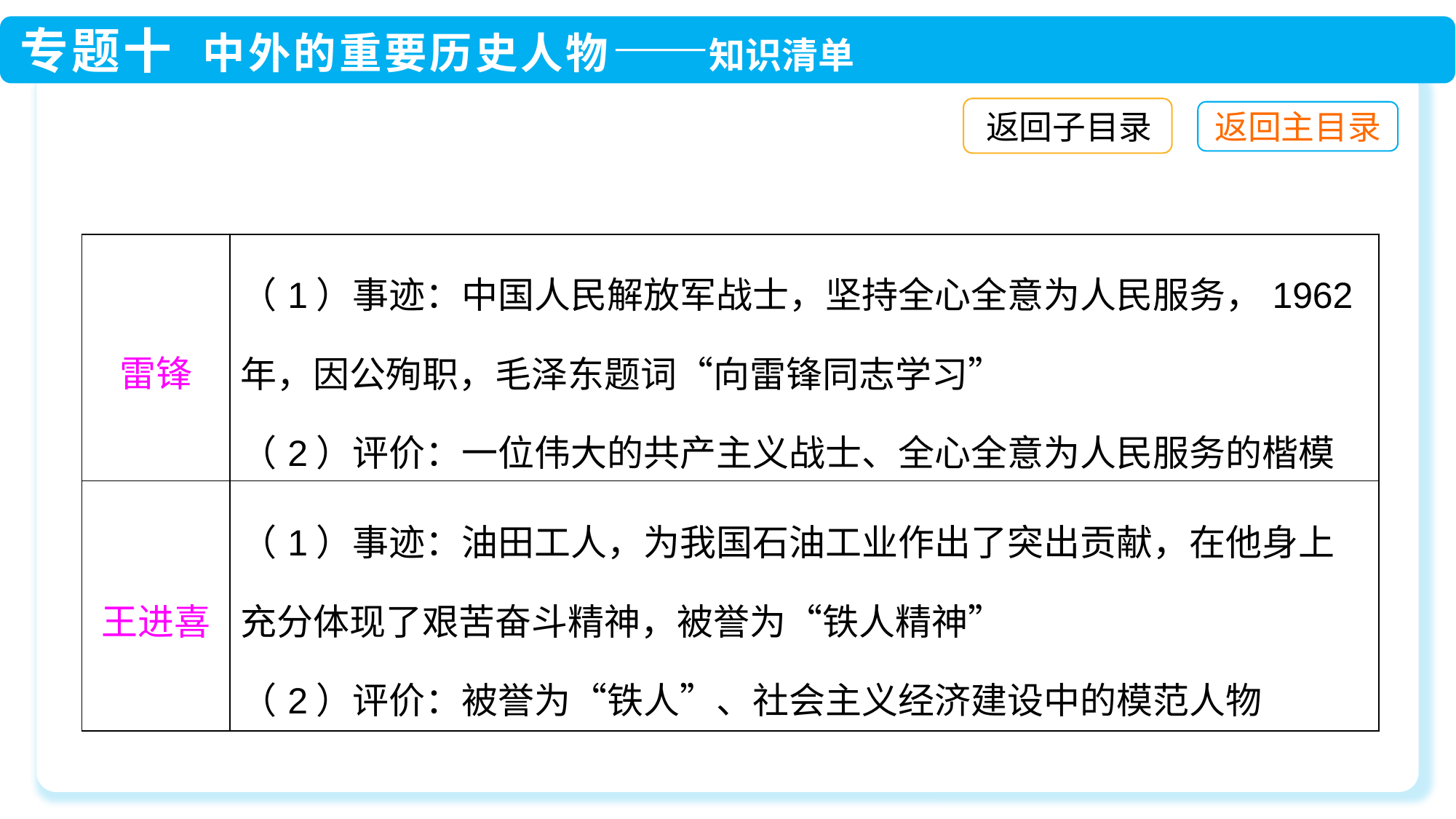

返回子目录
| 雷锋 | （1）事迹：中国人民解放军战士，坚持全心全意为人民服务，1962年，因公殉职，毛泽东题词“向雷锋同志学习” （2）评价：一位伟大的共产主义战士、全心全意为人民服务的楷模 |
| --- | --- |
| 王进喜 | （1）事迹：油田工人，为我国石油工业作出了突出贡献，在他身上充分体现了艰苦奋斗精神，被誉为“铁人精神” （2）评价：被誉为“铁人”、社会主义经济建设中的模范人物 |